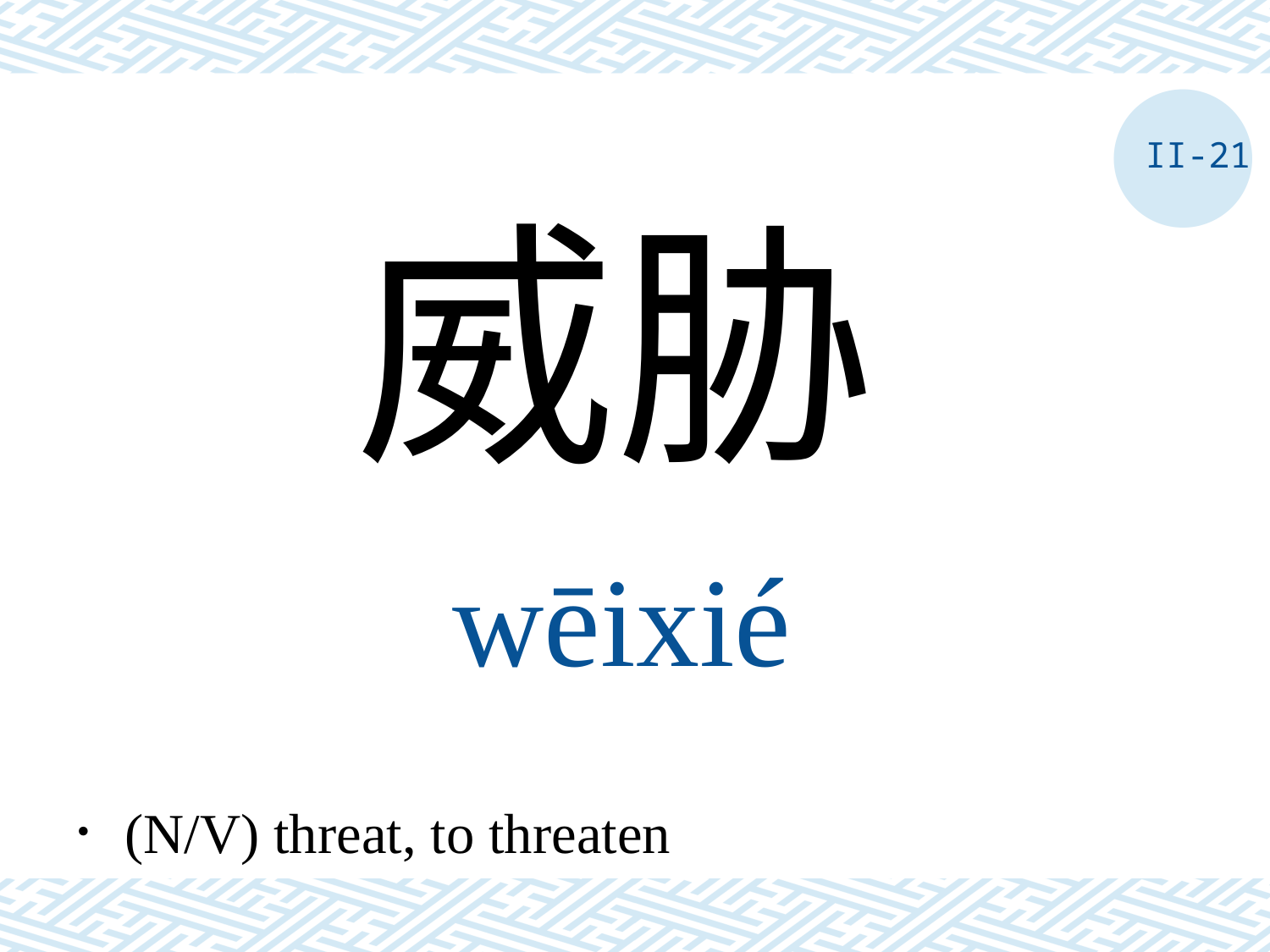

II-21

威胁
wēixié
．(N/V) threat, to threaten